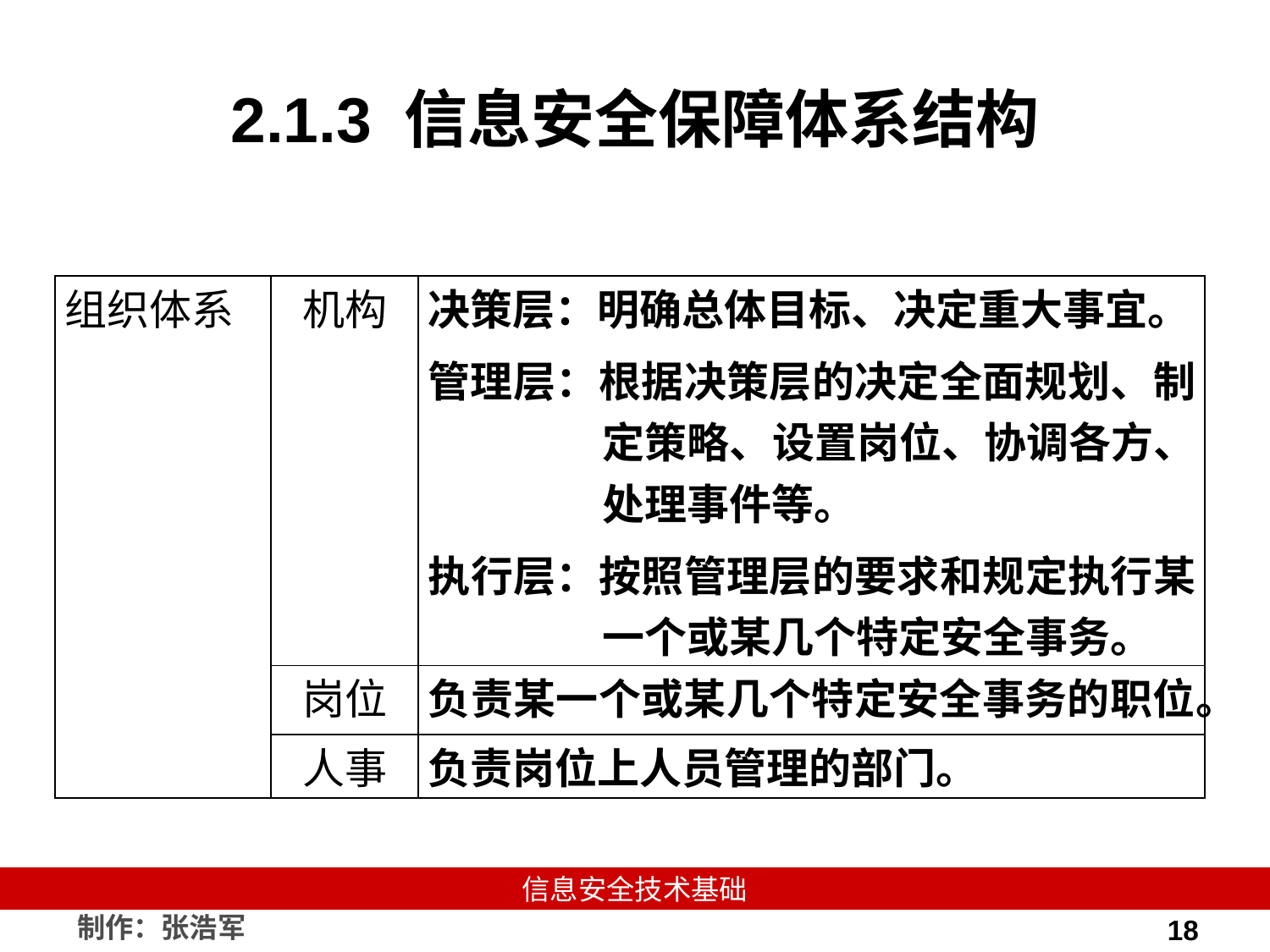

# 2.1.3 信息安全保障体系结构
| 组织体系 | 机构 | 决策层：明确总体目标、决定重大事宜。 管理层：根据决策层的决定全面规划、制定策略、设置岗位、协调各方、处理事件等。 执行层：按照管理层的要求和规定执行某一个或某几个特定安全事务。 |
| --- | --- | --- |
|  | 岗位 | 负责某一个或某几个特定安全事务的职位。 |
|  | 人事 | 负责岗位上人员管理的部门。 |
18